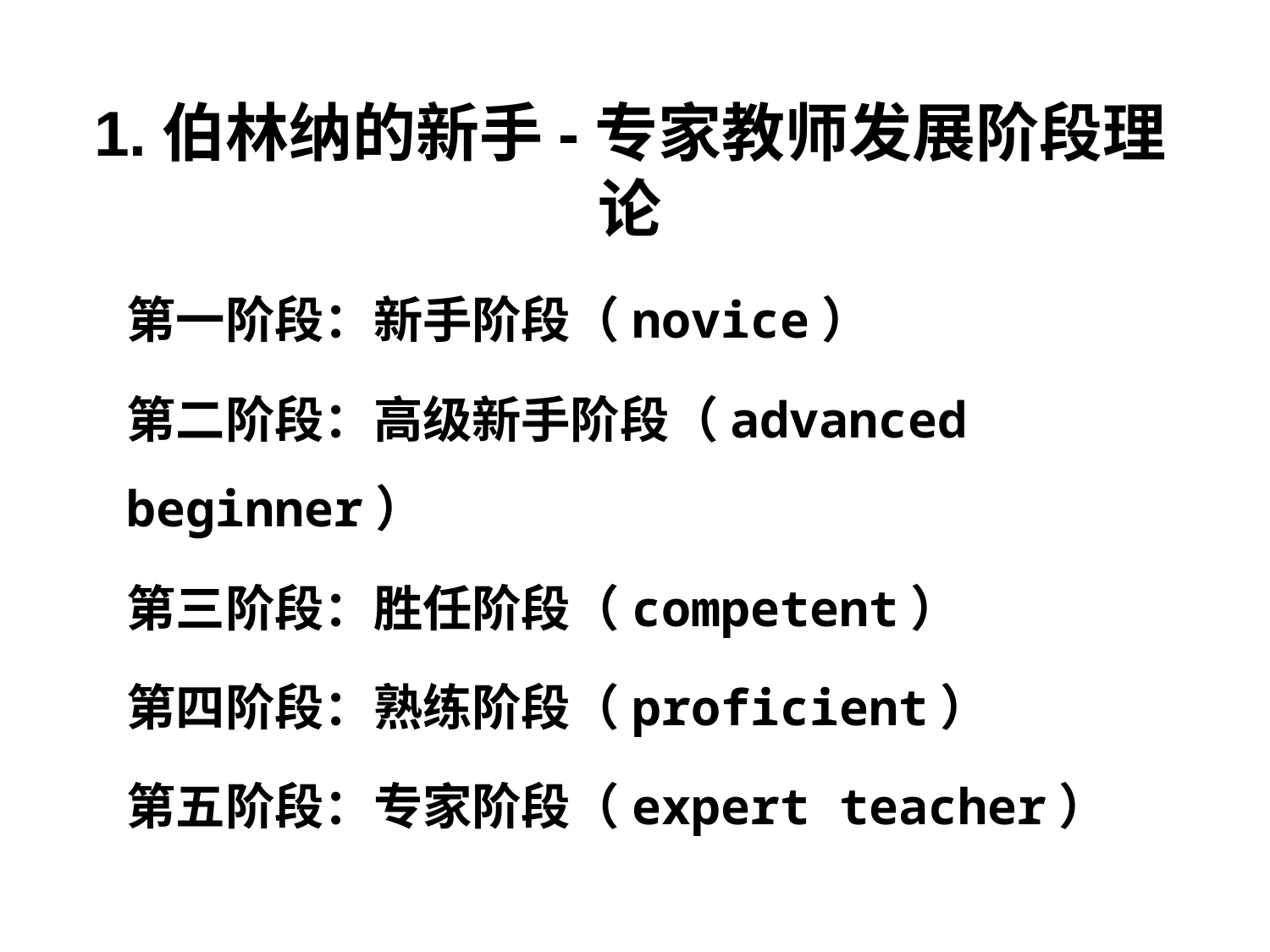

1.伯林纳的新手-专家教师发展阶段理论
第一阶段：新手阶段（novice）
第二阶段：高级新手阶段（advanced beginner）
第三阶段：胜任阶段（competent）
第四阶段：熟练阶段（proficient）
第五阶段：专家阶段（expert teacher）